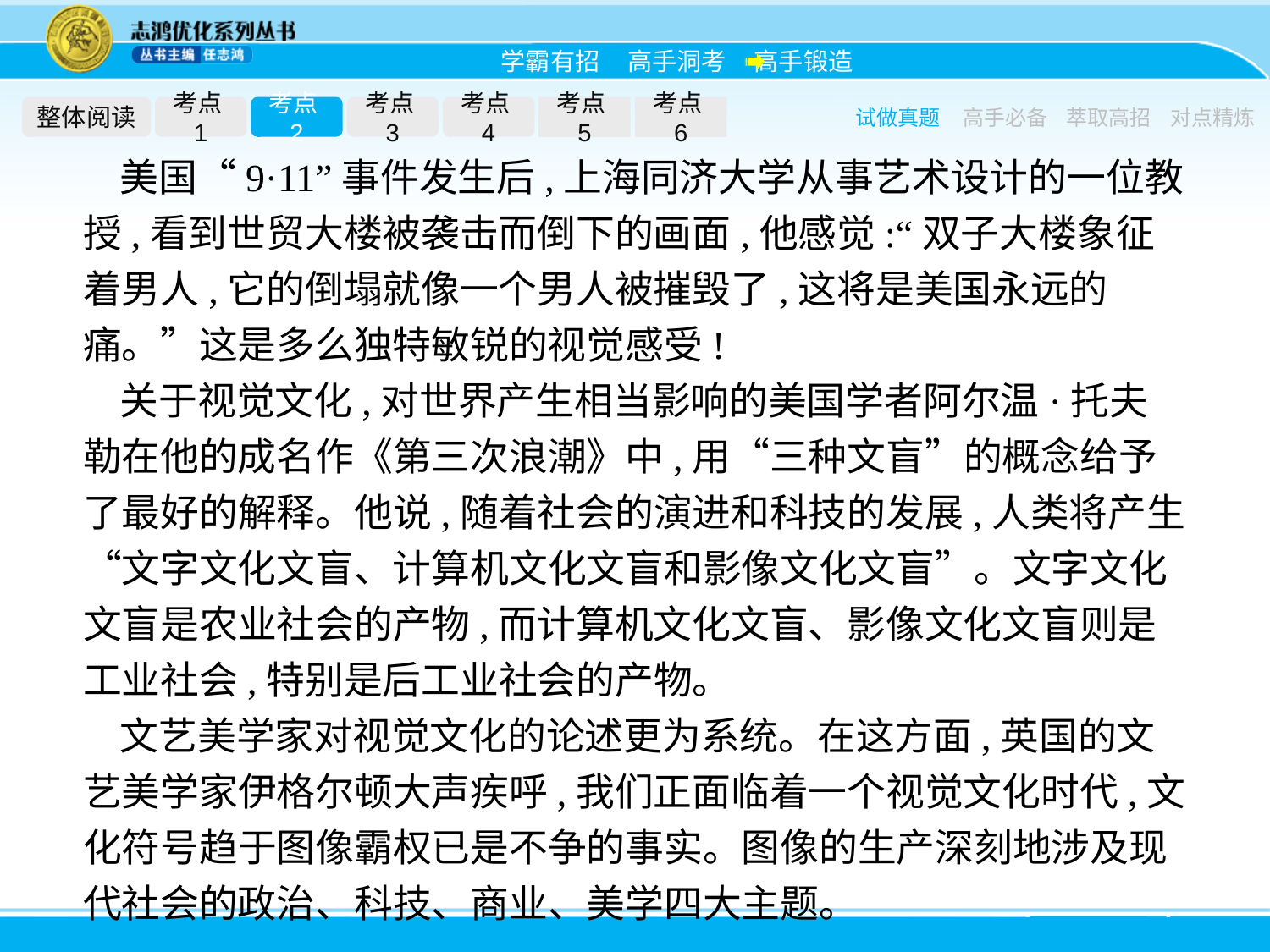

整体阅读
考点1
考点2
考点3
考点4
考点5
考点6
试做真题
高手必备
萃取高招
对点精炼
美国“9·11”事件发生后,上海同济大学从事艺术设计的一位教授,看到世贸大楼被袭击而倒下的画面,他感觉:“双子大楼象征着男人,它的倒塌就像一个男人被摧毁了,这将是美国永远的痛。”这是多么独特敏锐的视觉感受!
关于视觉文化,对世界产生相当影响的美国学者阿尔温·托夫勒在他的成名作《第三次浪潮》中,用“三种文盲”的概念给予了最好的解释。他说,随着社会的演进和科技的发展,人类将产生“文字文化文盲、计算机文化文盲和影像文化文盲”。文字文化文盲是农业社会的产物,而计算机文化文盲、影像文化文盲则是工业社会,特别是后工业社会的产物。
文艺美学家对视觉文化的论述更为系统。在这方面,英国的文艺美学家伊格尔顿大声疾呼,我们正面临着一个视觉文化时代,文化符号趋于图像霸权已是不争的事实。图像的生产深刻地涉及现代社会的政治、科技、商业、美学四大主题。